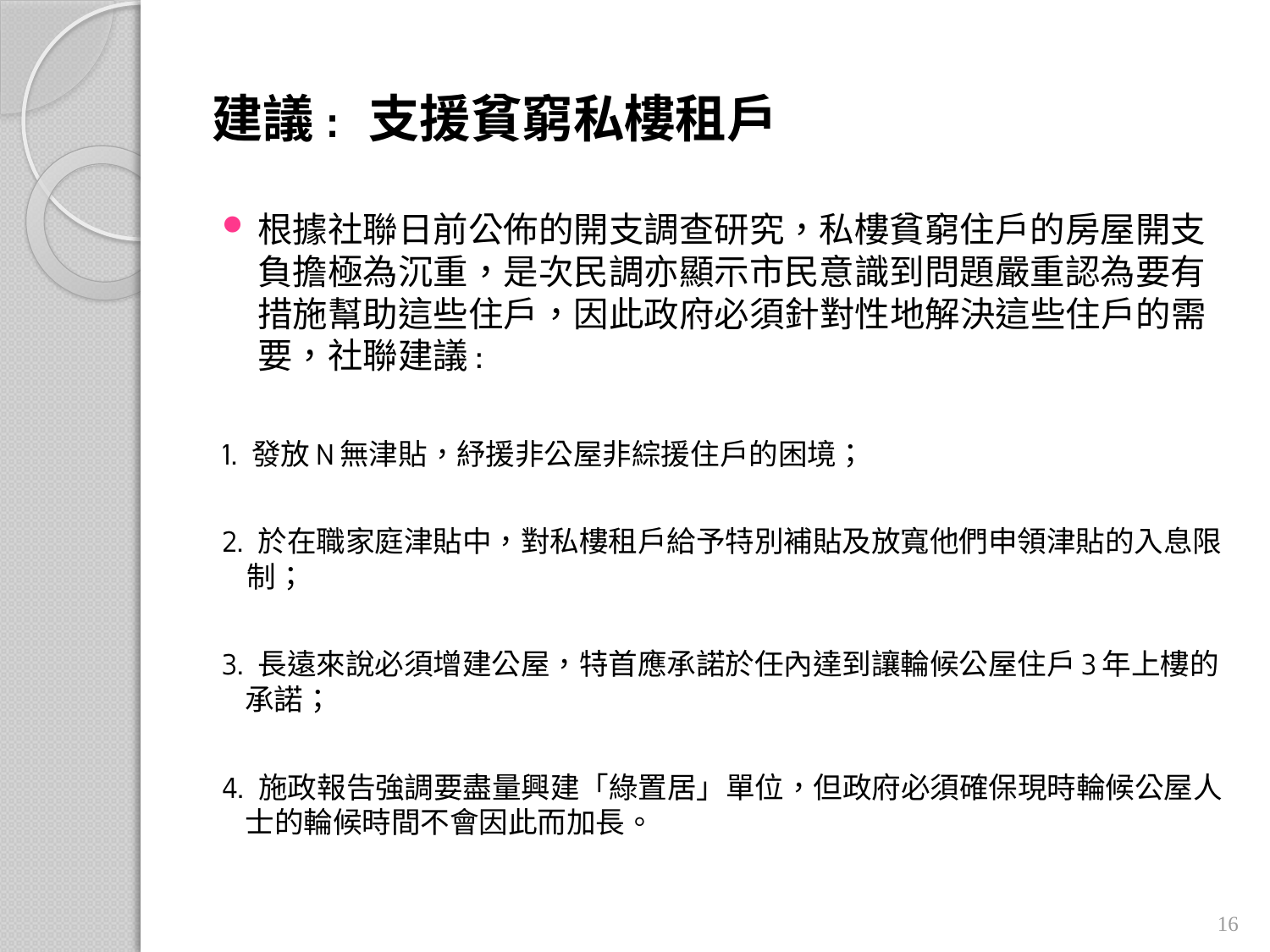

# 建議: 支援貧窮私樓租戶
根據社聯日前公佈的開支調查研究，私樓貧窮住戶的房屋開支負擔極為沉重，是次民調亦顯示市民意識到問題嚴重認為要有措施幫助這些住戶，因此政府必須針對性地解決這些住戶的需要，社聯建議:

1. 發放N無津貼，紓援非公屋非綜援住戶的困境；

2. 於在職家庭津貼中，對私樓租戶給予特別補貼及放寬他們申領津貼的入息限制；

3. 長遠來說必須增建公屋，特首應承諾於任內達到讓輪候公屋住戶3年上樓的承諾；

4. 施政報告強調要盡量興建「綠置居」單位，但政府必須確保現時輪候公屋人士的輪候時間不會因此而加長。

16